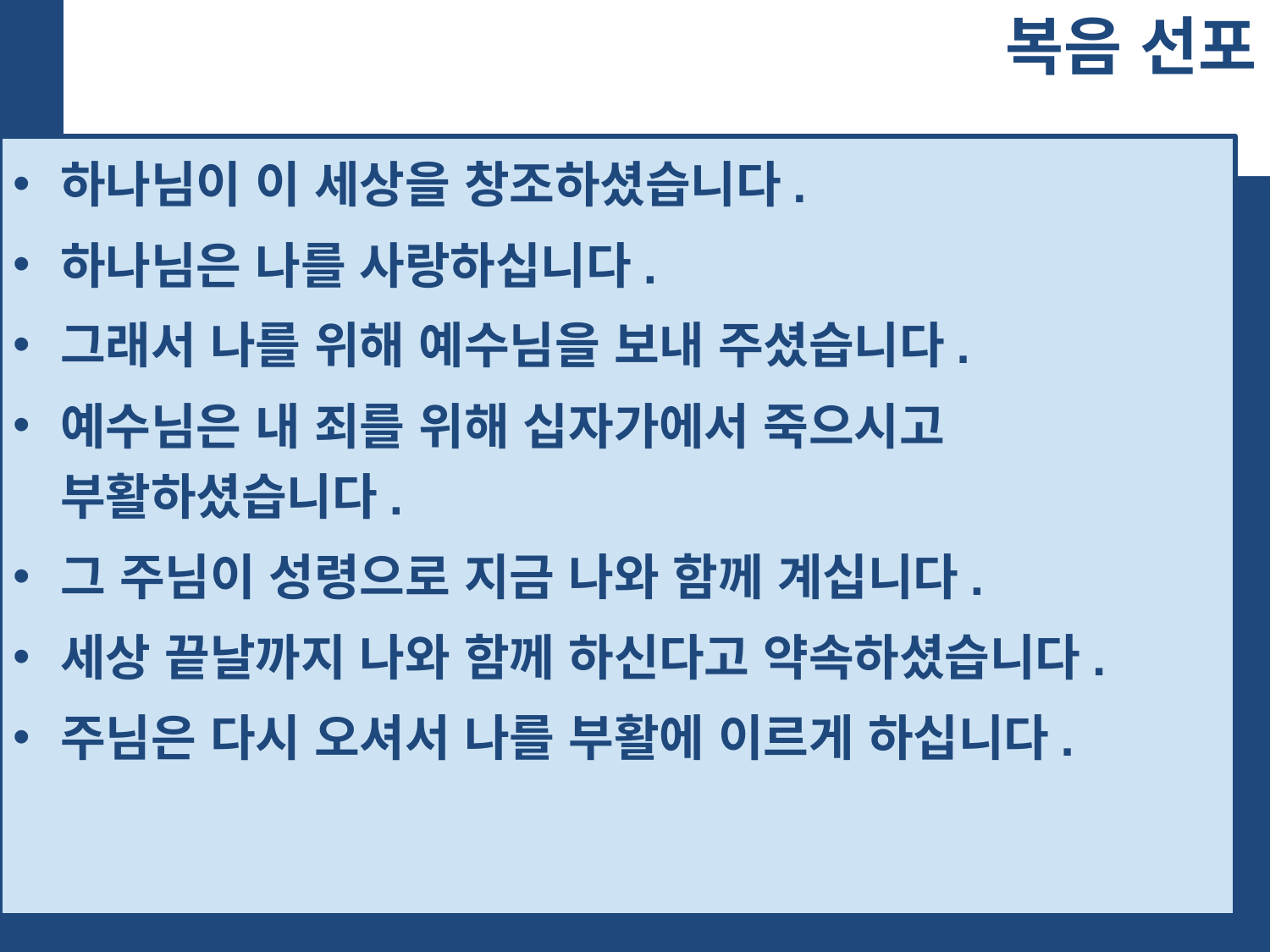

# 복음 선포
하나님이 이 세상을 창조하셨습니다.
하나님은 나를 사랑하십니다.
그래서 나를 위해 예수님을 보내 주셨습니다.
예수님은 내 죄를 위해 십자가에서 죽으시고 부활하셨습니다.
그 주님이 성령으로 지금 나와 함께 계십니다.
세상 끝날까지 나와 함께 하신다고 약속하셨습니다.
주님은 다시 오셔서 나를 부활에 이르게 하십니다.